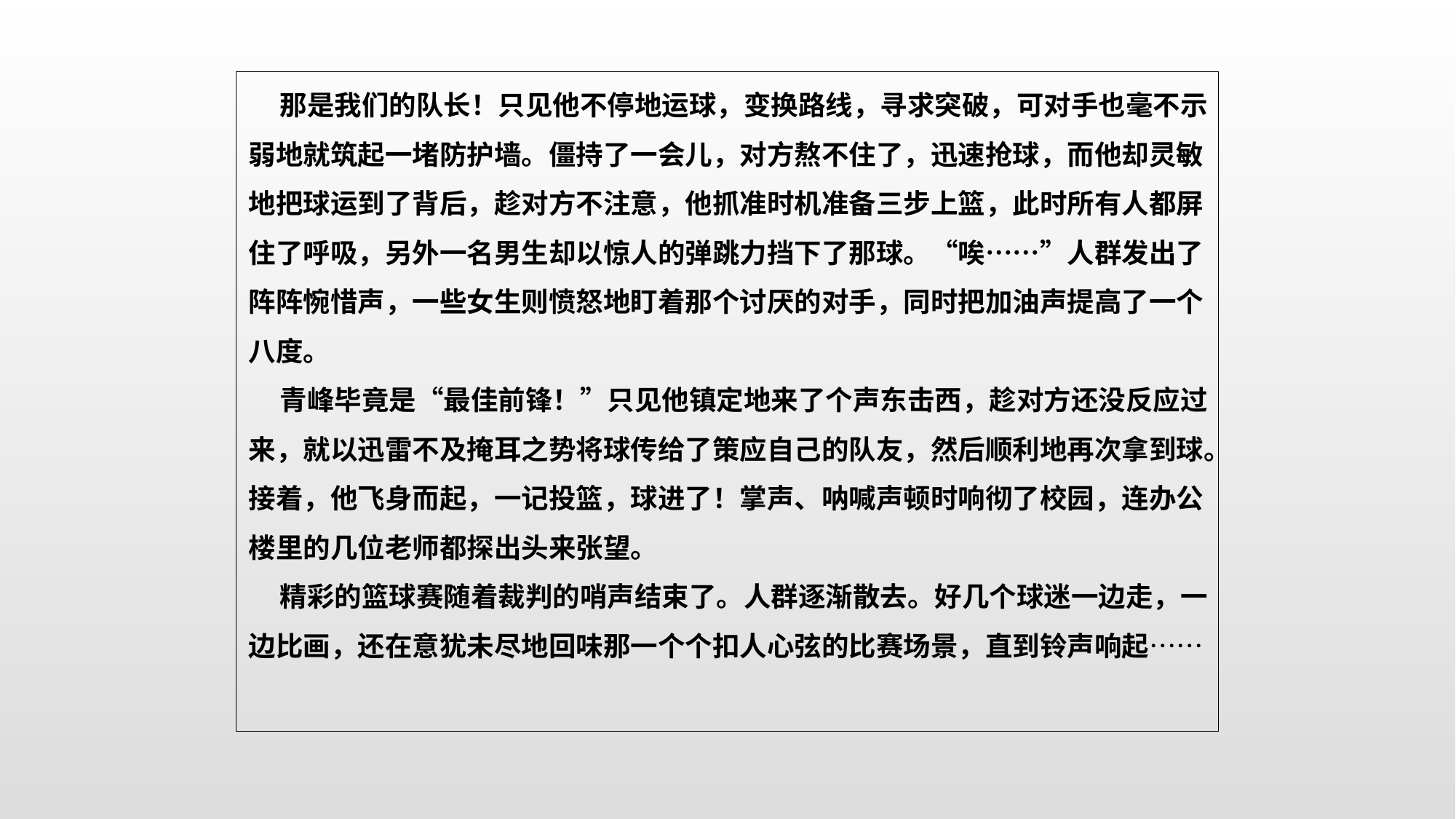

那是我们的队长！只见他不停地运球，变换路线，寻求突破，可对手也毫不示弱地就筑起一堵防护墙。僵持了一会儿，对方熬不住了，迅速抢球，而他却灵敏地把球运到了背后，趁对方不注意，他抓准时机准备三步上篮，此时所有人都屏住了呼吸，另外一名男生却以惊人的弹跳力挡下了那球。“唉……”人群发出了阵阵惋惜声，一些女生则愤怒地盯着那个讨厌的对手，同时把加油声提高了一个八度。
    青峰毕竟是“最佳前锋！”只见他镇定地来了个声东击西，趁对方还没反应过来，就以迅雷不及掩耳之势将球传给了策应自己的队友，然后顺利地再次拿到球。接着，他飞身而起，一记投篮，球进了！掌声、呐喊声顿时响彻了校园，连办公楼里的几位老师都探出头来张望。
    精彩的篮球赛随着裁判的哨声结束了。人群逐渐散去。好几个球迷一边走，一边比画，还在意犹未尽地回味那一个个扣人心弦的比赛场景，直到铃声响起……